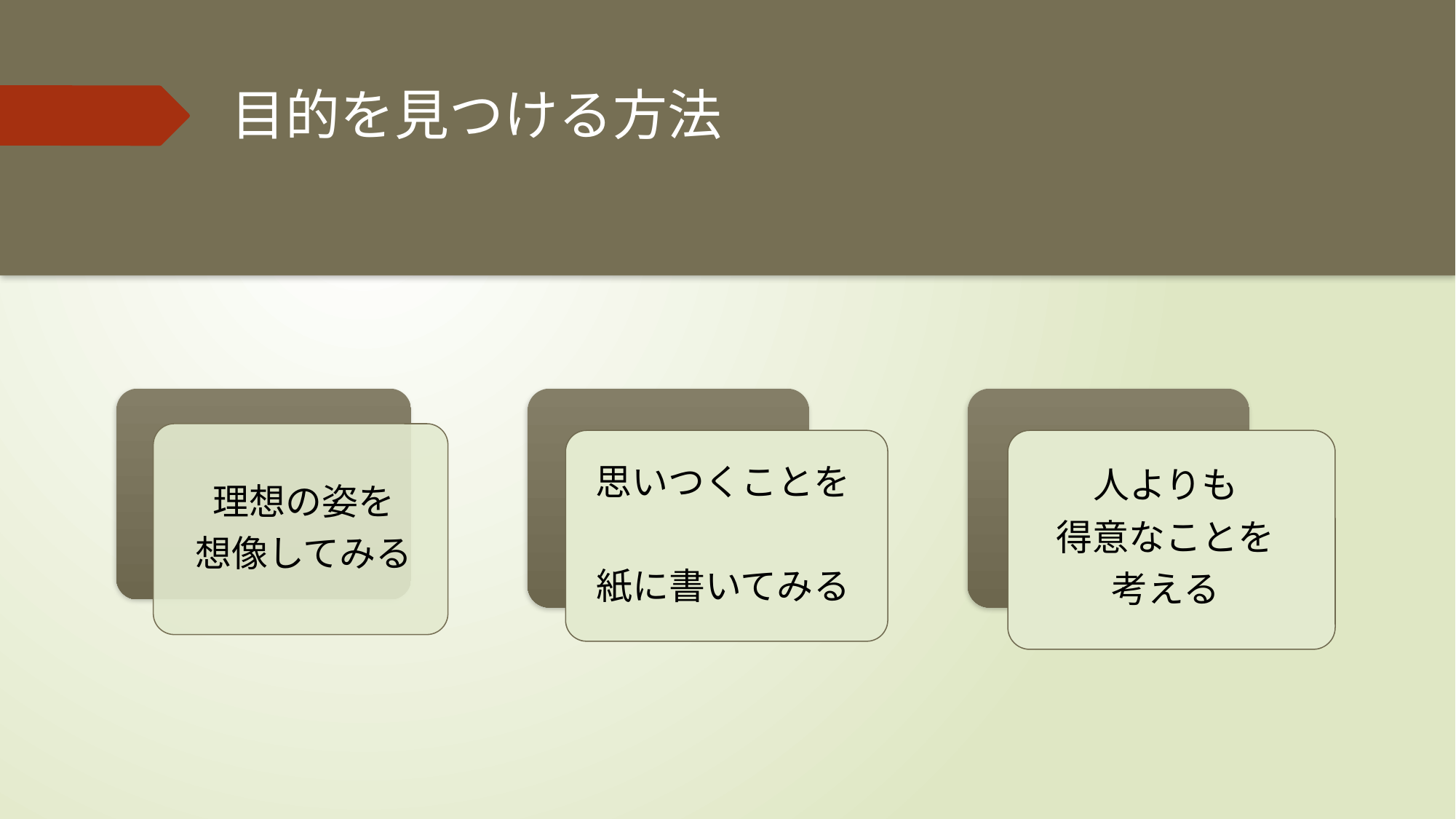

# 目的を見つける方法

理想の姿を
想像してみる

思いつくことを

紙に書いてみる

人よりも
得意なことを
考える